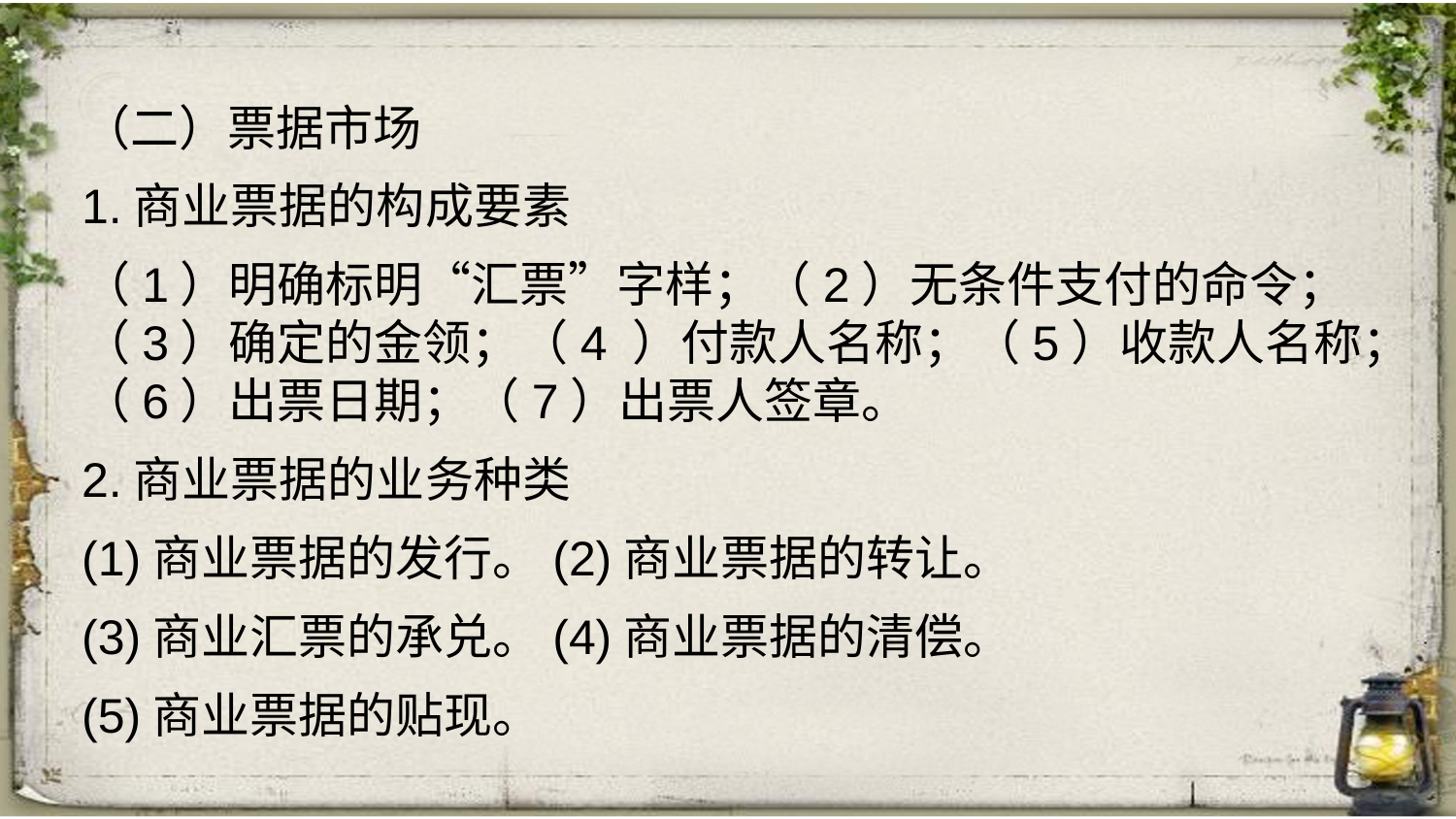

（二）票据市场
1.商业票据的构成要素
（1）明确标明“汇票”字样；（2）无条件支付的命令；（3）确定的金领；（4 ）付款人名称；（5）收款人名称；（6）出票日期；（7）出票人签章。
2.商业票据的业务种类
(1)商业票据的发行。(2)商业票据的转让。
(3)商业汇票的承兑。(4)商业票据的清偿。
(5)商业票据的贴现。